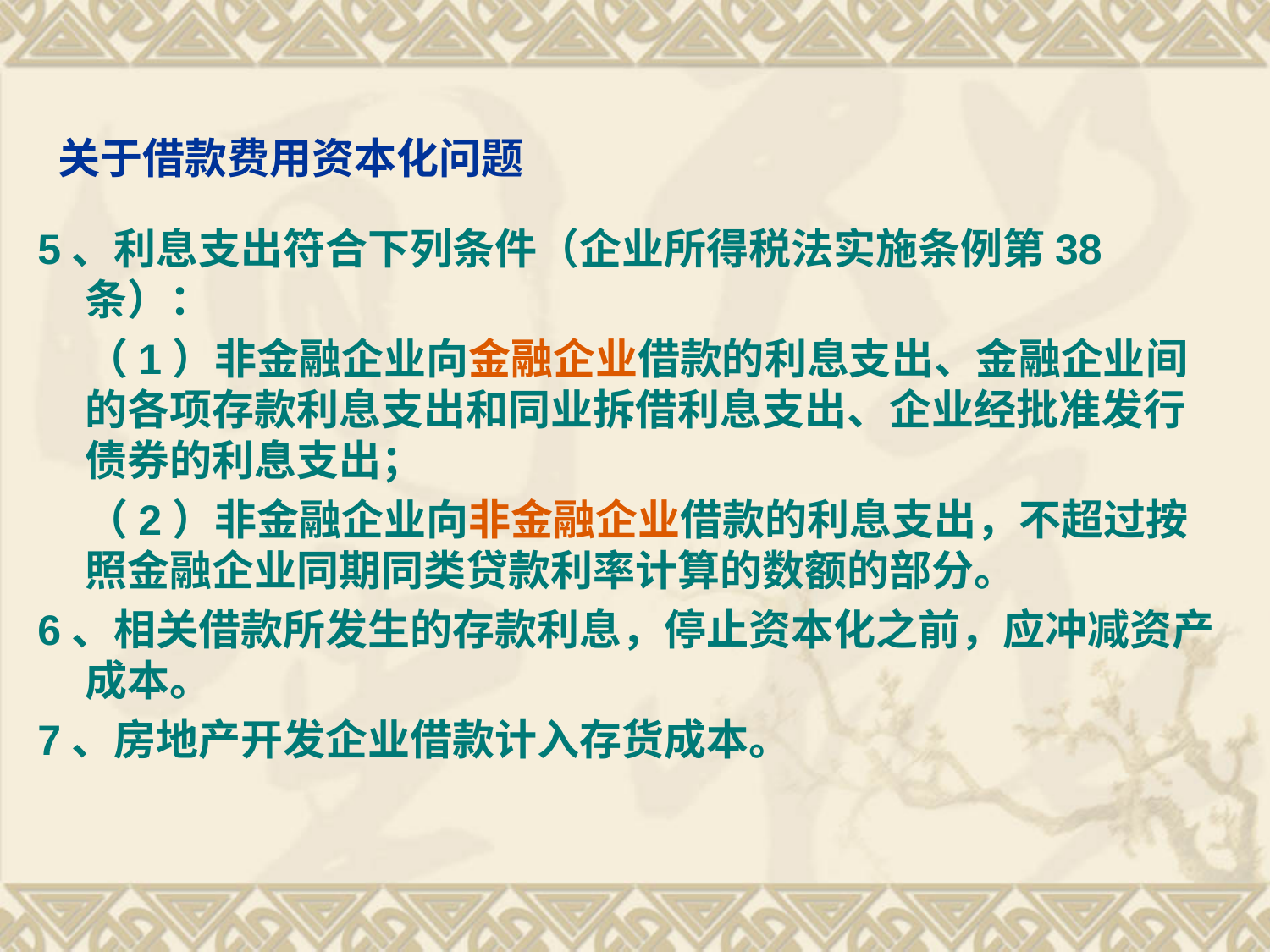

# 关于借款费用资本化问题
5、利息支出符合下列条件（企业所得税法实施条例第38条）：
    （1）非金融企业向金融企业借款的利息支出、金融企业间的各项存款利息支出和同业拆借利息支出、企业经批准发行债券的利息支出；
    （2）非金融企业向非金融企业借款的利息支出，不超过按照金融企业同期同类贷款利率计算的数额的部分。
6、相关借款所发生的存款利息，停止资本化之前，应冲减资产成本。
7、房地产开发企业借款计入存货成本。